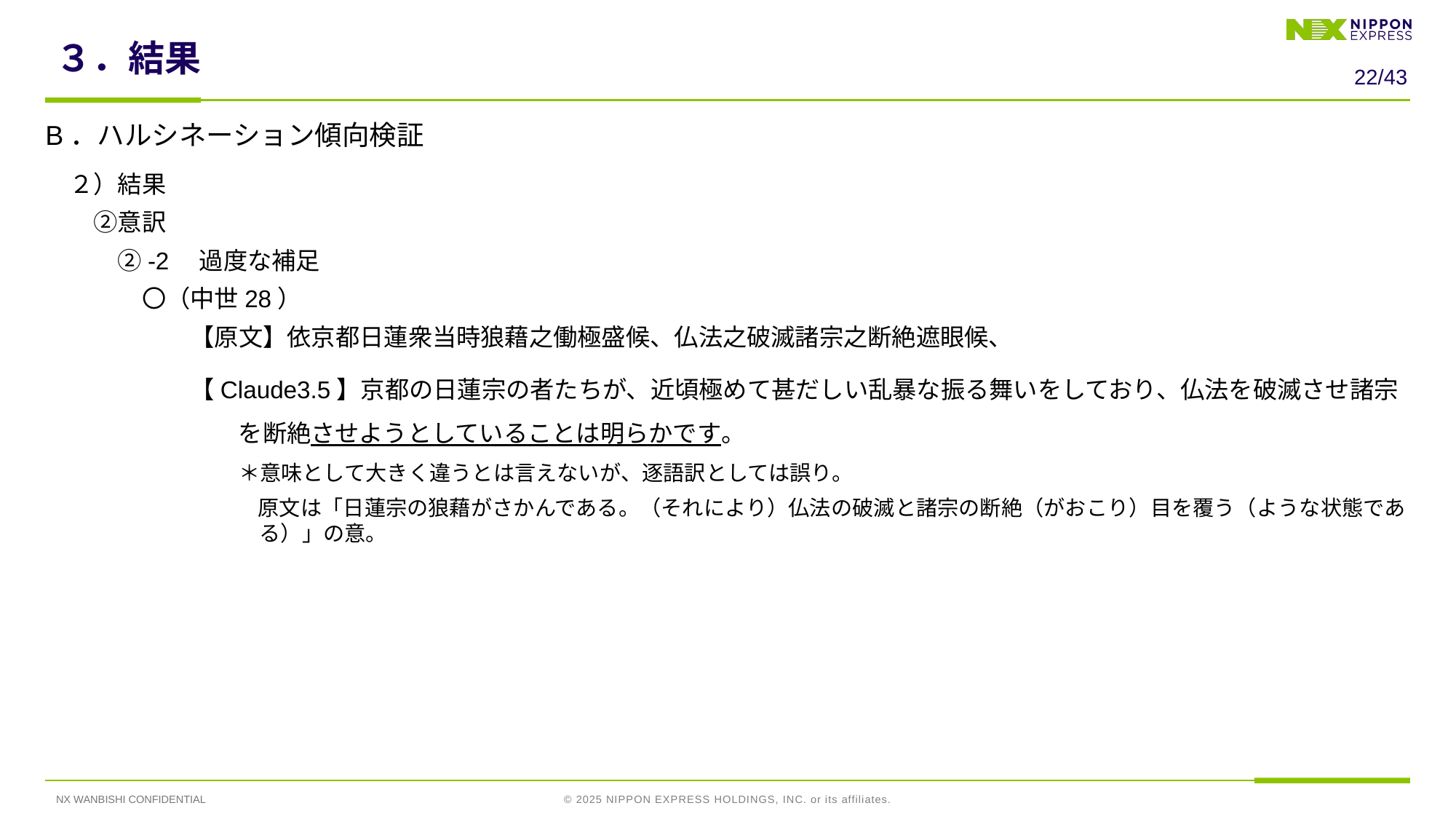

# ３．結果
22/43
B．ハルシネーション傾向検証
　２）結果
　　②意訳
　　　②-2　過度な補足
　　　　〇（中世28）
　　　　　　【原文】依京都日蓮衆当時狼藉之働極盛候、仏法之破滅諸宗之断絶遮眼候、
　　　　　　【Claude3.5】京都の日蓮宗の者たちが、近頃極めて甚だしい乱暴な振る舞いをしており、仏法を破滅させ諸宗を断絶させようとしていることは明らかです。
　　　　　　　　＊意味として大きく違うとは言えないが、逐語訳としては誤り。
　　　　　　　　　　原文は「日蓮宗の狼藉がさかんである。（それにより）仏法の破滅と諸宗の断絶（がおこり）目を覆う（ような状態である）」の意。

NX WANBISHI CONFIDENTIAL